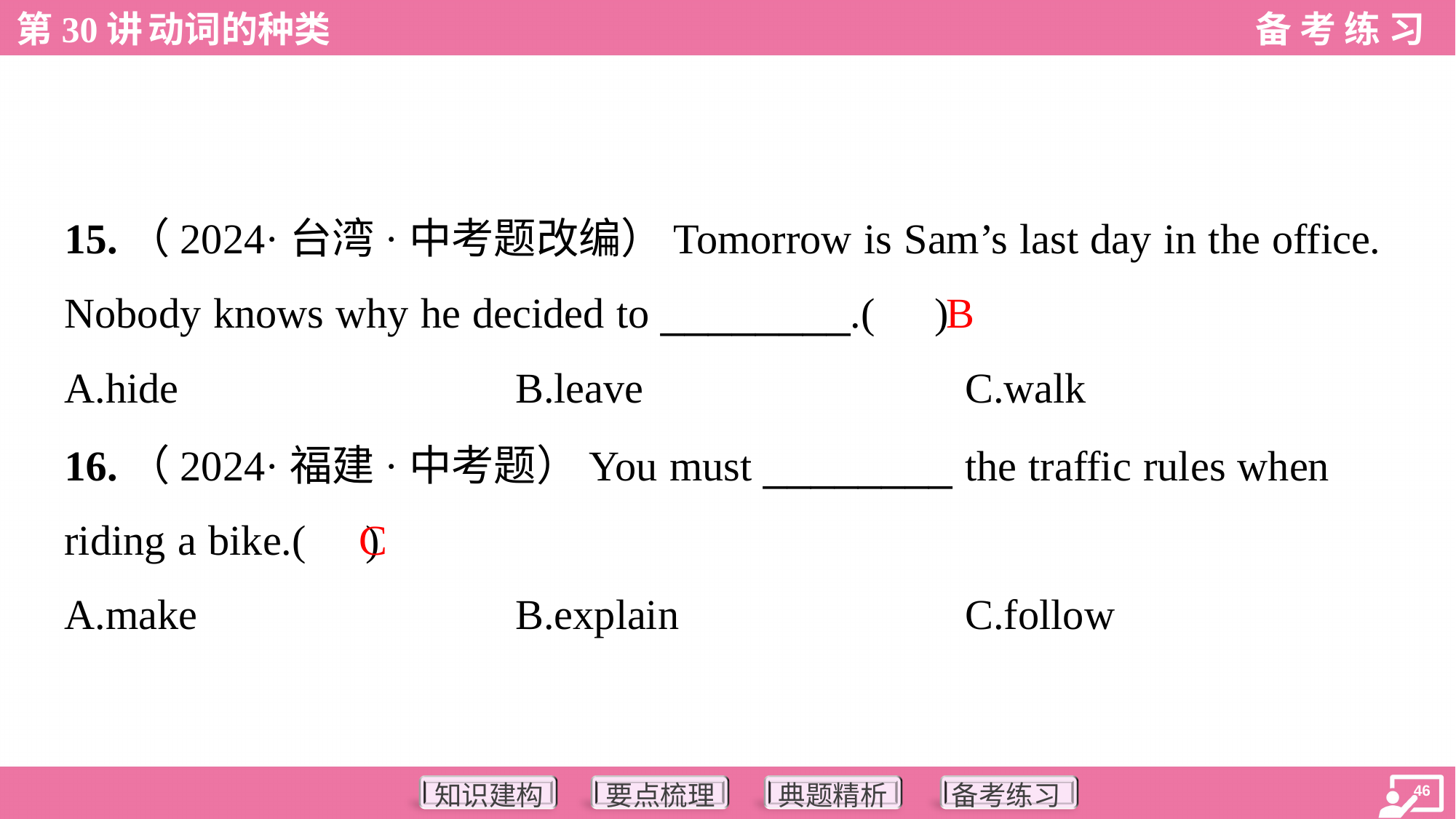

15.（2024·台湾·中考题改编）Tomorrow is Sam’s last day in the office.
Nobody knows why he decided to ________.(     )
B
A.hide	B.leave	C.walk
16.（2024·福建·中考题）You must ________ the traffic rules when
riding a bike.(     )
C
A.make	B.explain	C.follow